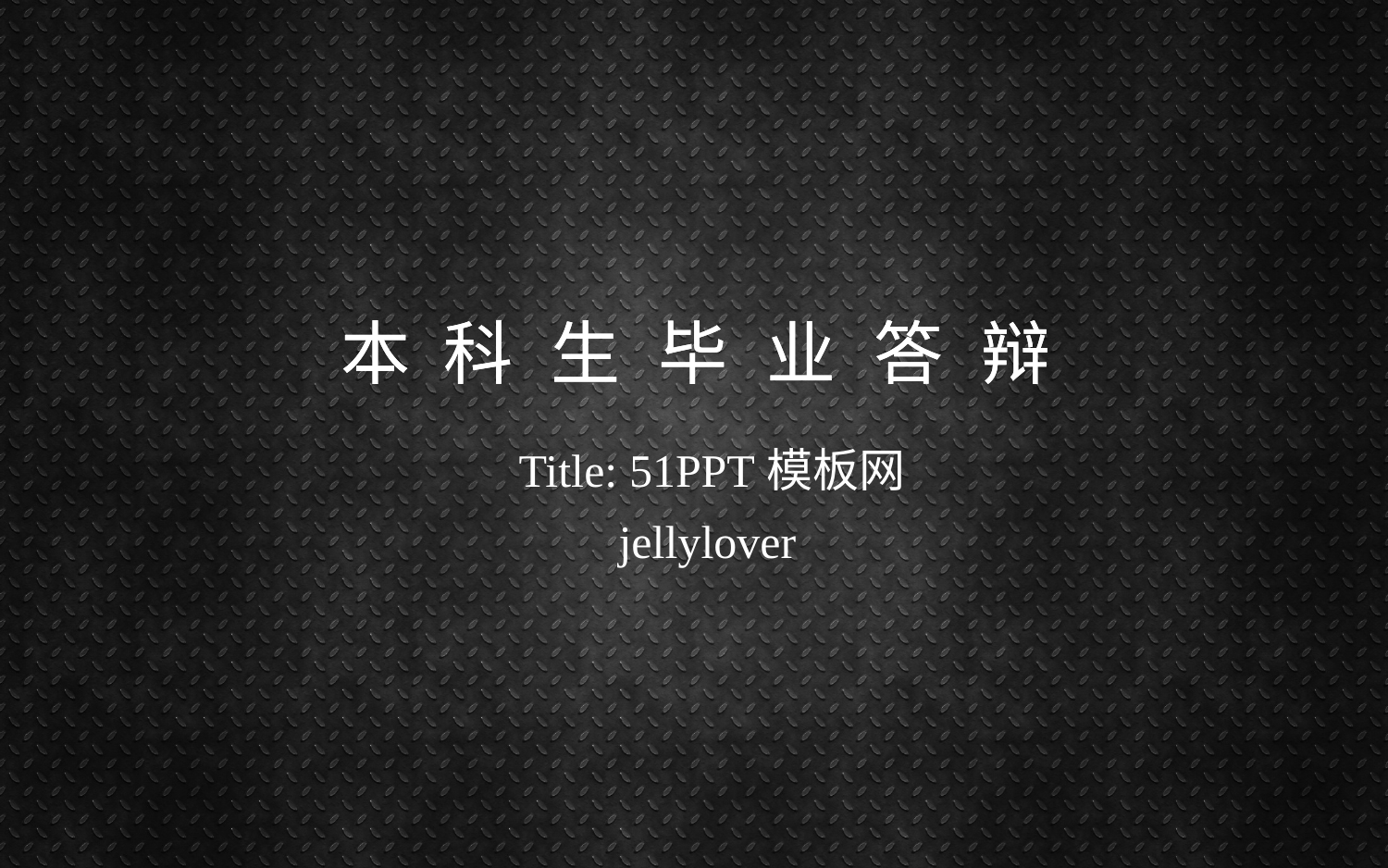

本
科
生
毕
业
答
辩
本
科
生
毕
业
答
辩
Title: 51PPT模板网
jellylover